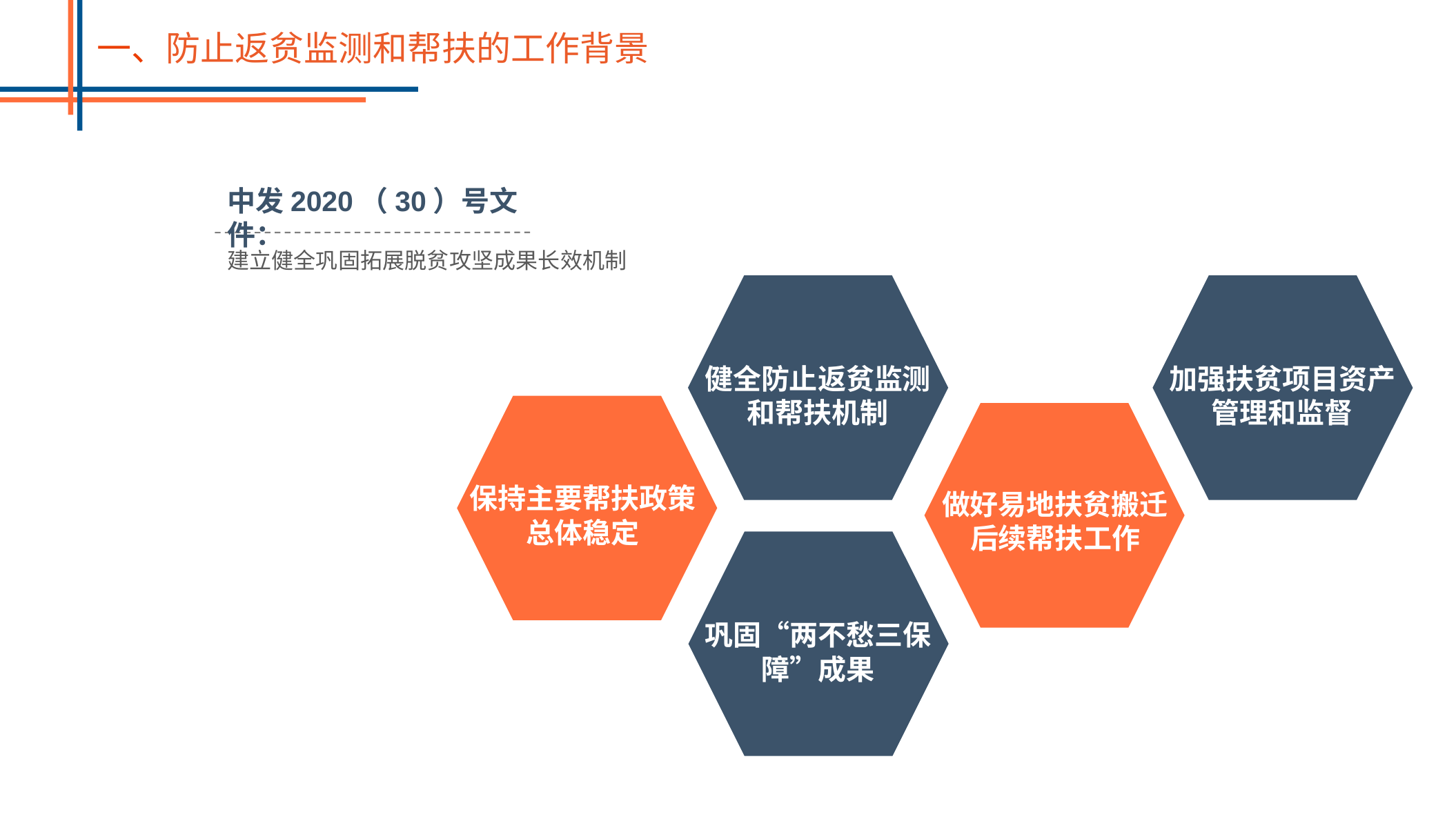

一、防止返贫监测和帮扶的工作背景

中发2020（30）号文件：

建立健全巩固拓展脱贫攻坚成果长效机制

健全防止返贫监测和帮扶机制

加强扶贫项目资产管理和监督

保持主要帮扶政策总体稳定

做好易地扶贫搬迁后续帮扶工作

巩固“两不愁三保障”成果